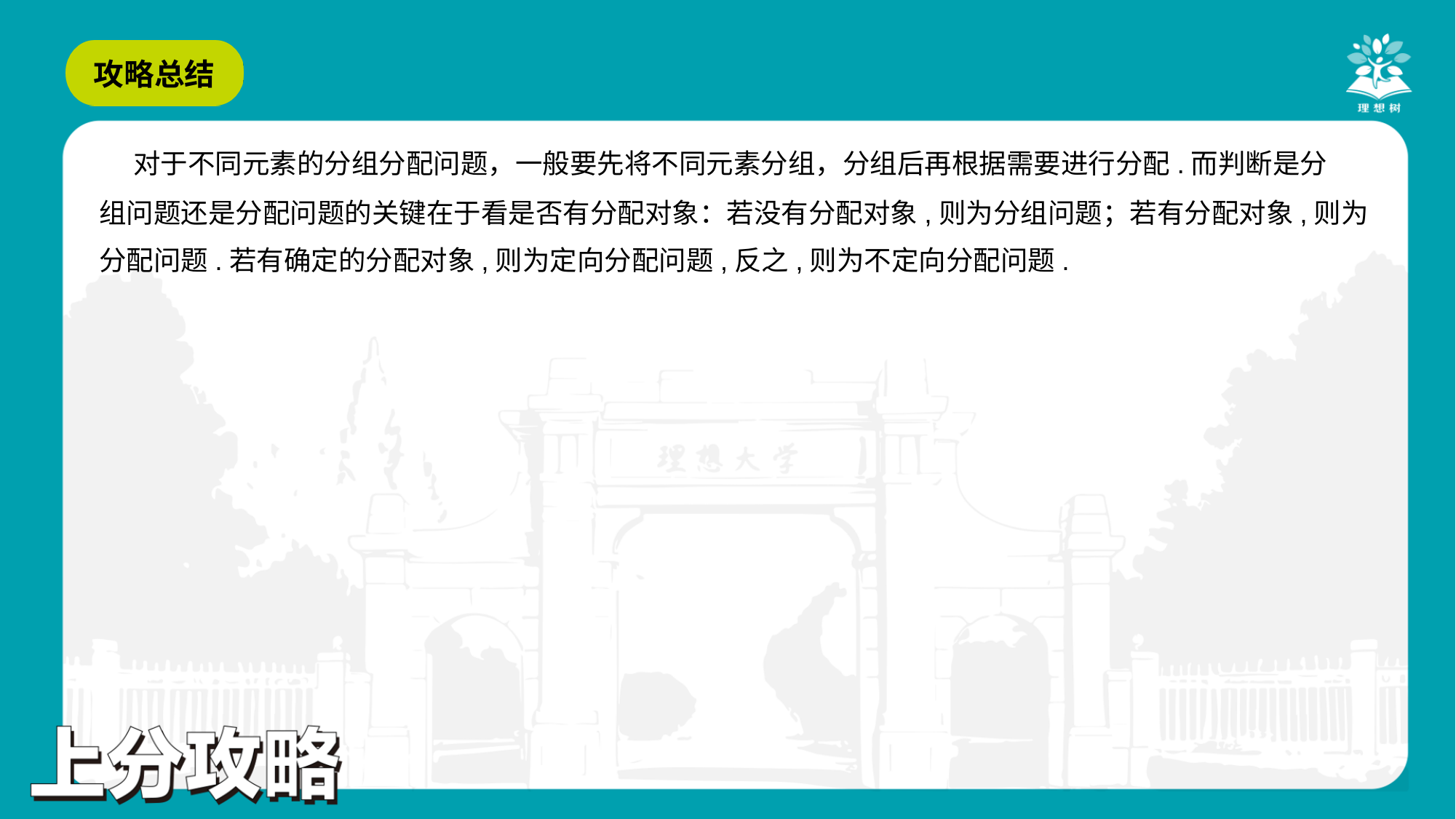

对于不同元素的分组分配问题，一般要先将不同元素分组，分组后再根据需要进行分配.而判断是分
组问题还是分配问题的关键在于看是否有分配对象：若没有分配对象,则为分组问题；若有分配对象,则为
分配问题.若有确定的分配对象,则为定向分配问题,反之,则为不定向分配问题.